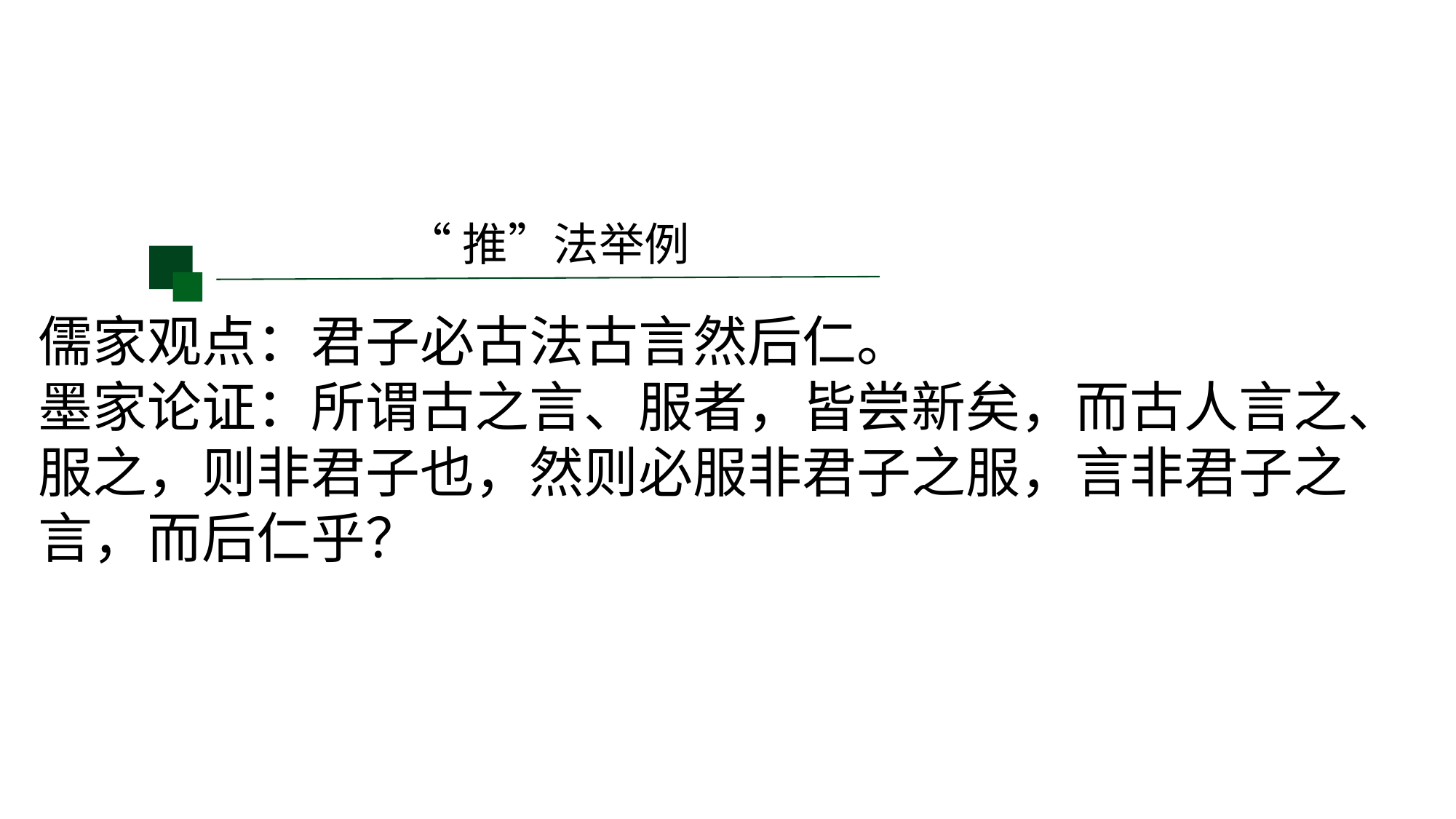

“推”法举例

儒家观点：君子必古法古言然后仁。
墨家论证：所谓古之言、服者，皆尝新矣，而古人言之、服之，则非君子也，然则必服非君子之服，言非君子之言，而后仁乎？